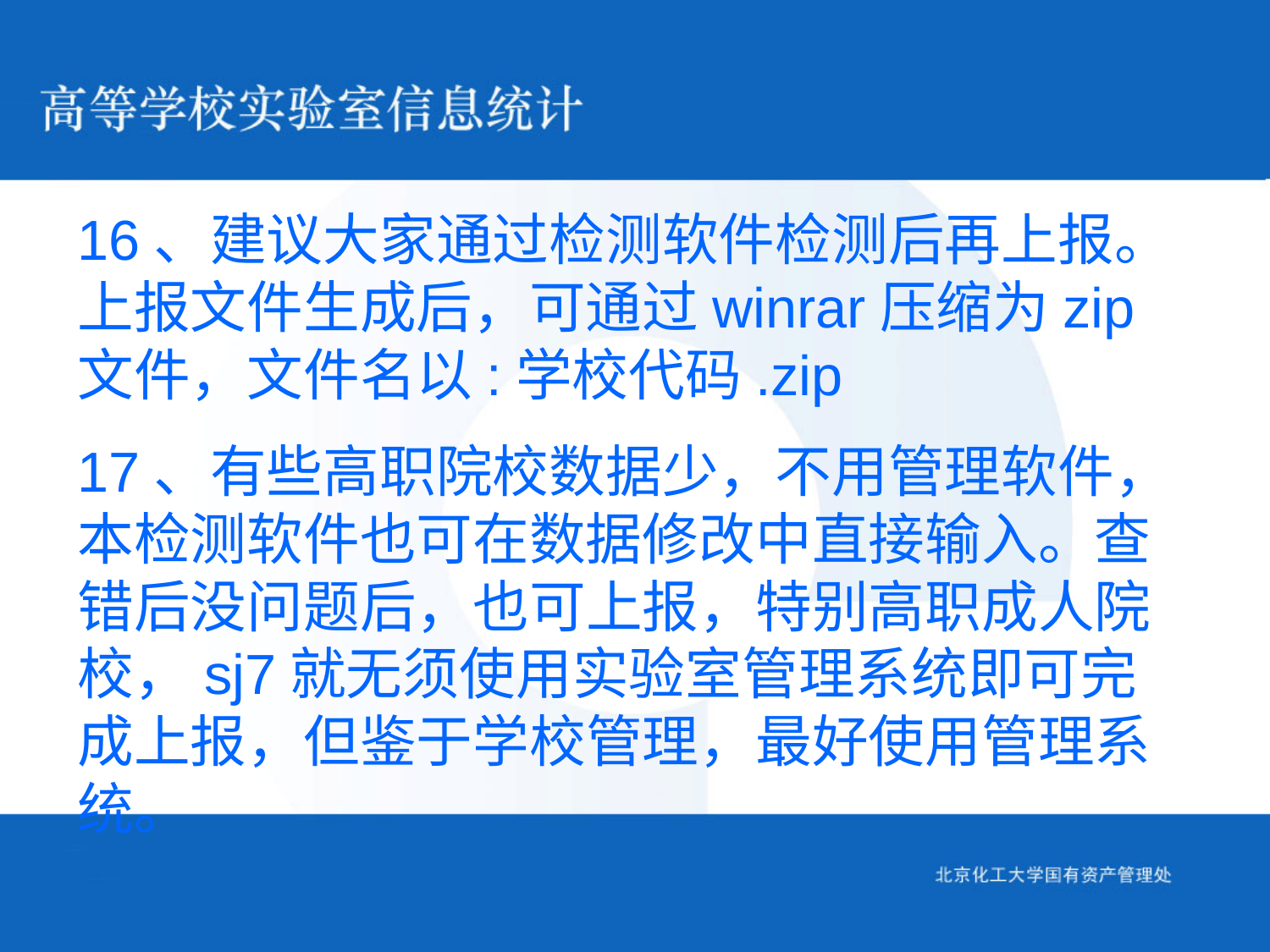

16、建议大家通过检测软件检测后再上报。上报文件生成后，可通过winrar压缩为zip文件，文件名以:学校代码.zip
17、有些高职院校数据少，不用管理软件，本检测软件也可在数据修改中直接输入。查错后没问题后，也可上报，特别高职成人院校，sj7就无须使用实验室管理系统即可完成上报，但鉴于学校管理，最好使用管理系统。